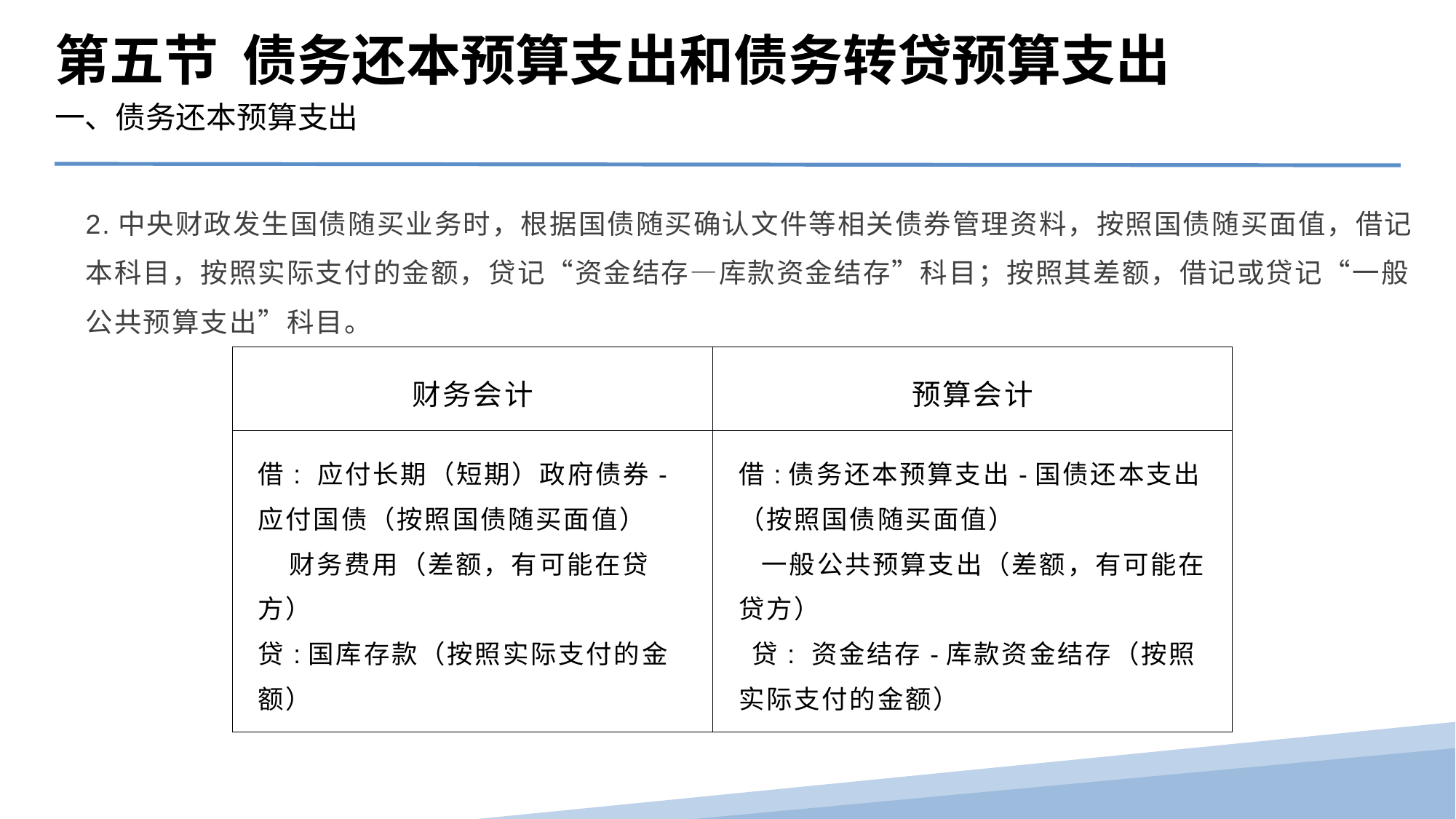

第五节  债务还本预算支出和债务转贷预算支出
一、债务还本预算支出
2.中央财政发生国债随买业务时，根据国债随买确认文件等相关债券管理资料，按照国债随买面值，借记本科目，按照实际支付的金额，贷记“资金结存—库款资金结存”科目；按照其差额，借记或贷记“一般公共预算支出”科目。
| 财务会计 | 预算会计 |
| --- | --- |
| 借: 应付长期（短期）政府债券-应付国债（按照国债随买面值） 财务费用（差额，有可能在贷方） 贷:国库存款（按照实际支付的金额） | 借:债务还本预算支出-国债还本支出（按照国债随买面值） 一般公共预算支出（差额，有可能在贷方） 贷: 资金结存-库款资金结存（按照实际支付的金额） |